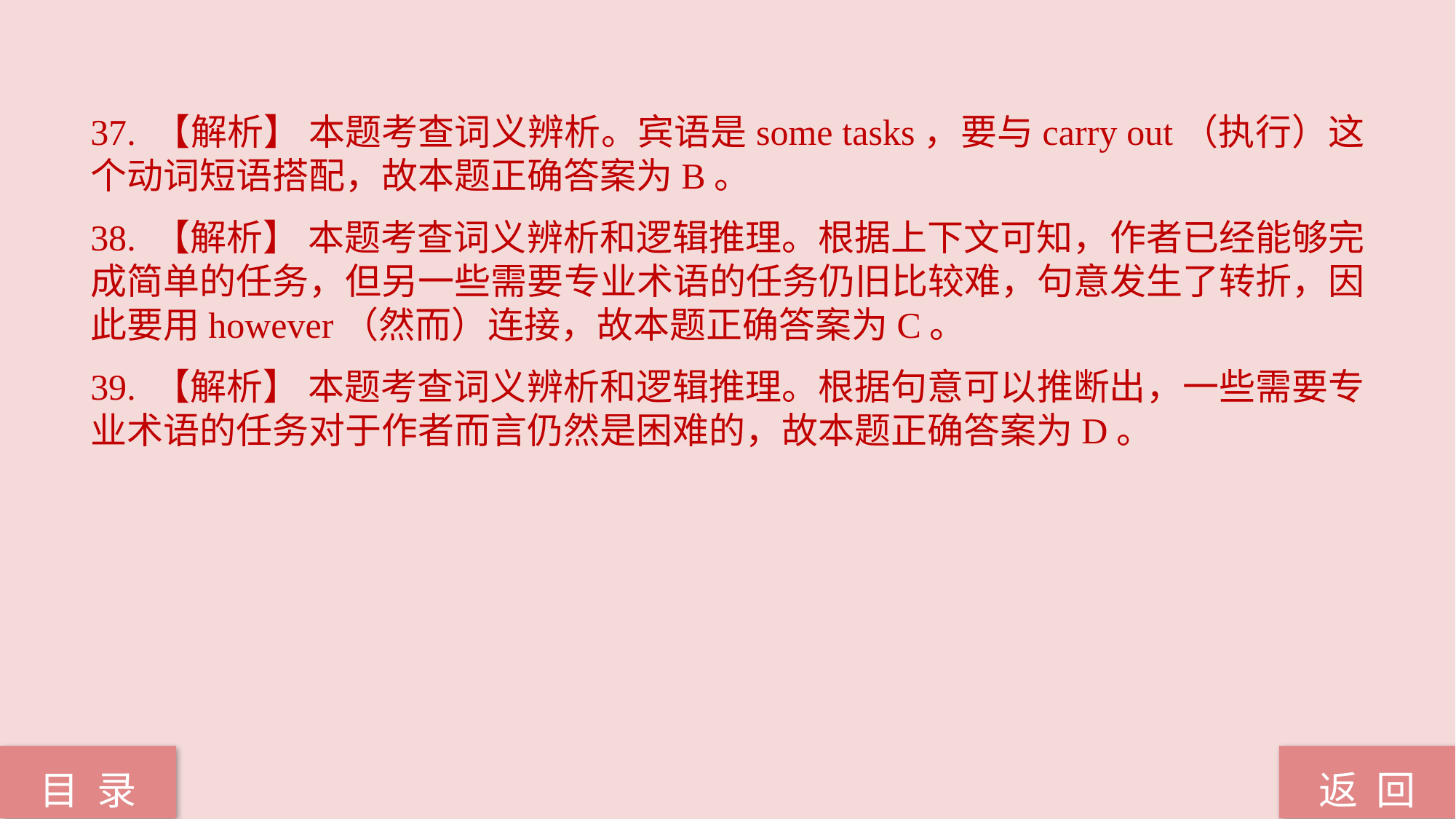

37. 【解析】 本题考查词义辨析。宾语是some tasks，要与carry out（执行）这个动词短语搭配，故本题正确答案为B。
38. 【解析】 本题考查词义辨析和逻辑推理。根据上下文可知，作者已经能够完成简单的任务，但另一些需要专业术语的任务仍旧比较难，句意发生了转折，因此要用however（然而）连接，故本题正确答案为C。
39. 【解析】 本题考查词义辨析和逻辑推理。根据句意可以推断出，一些需要专业术语的任务对于作者而言仍然是困难的，故本题正确答案为D。
返  回